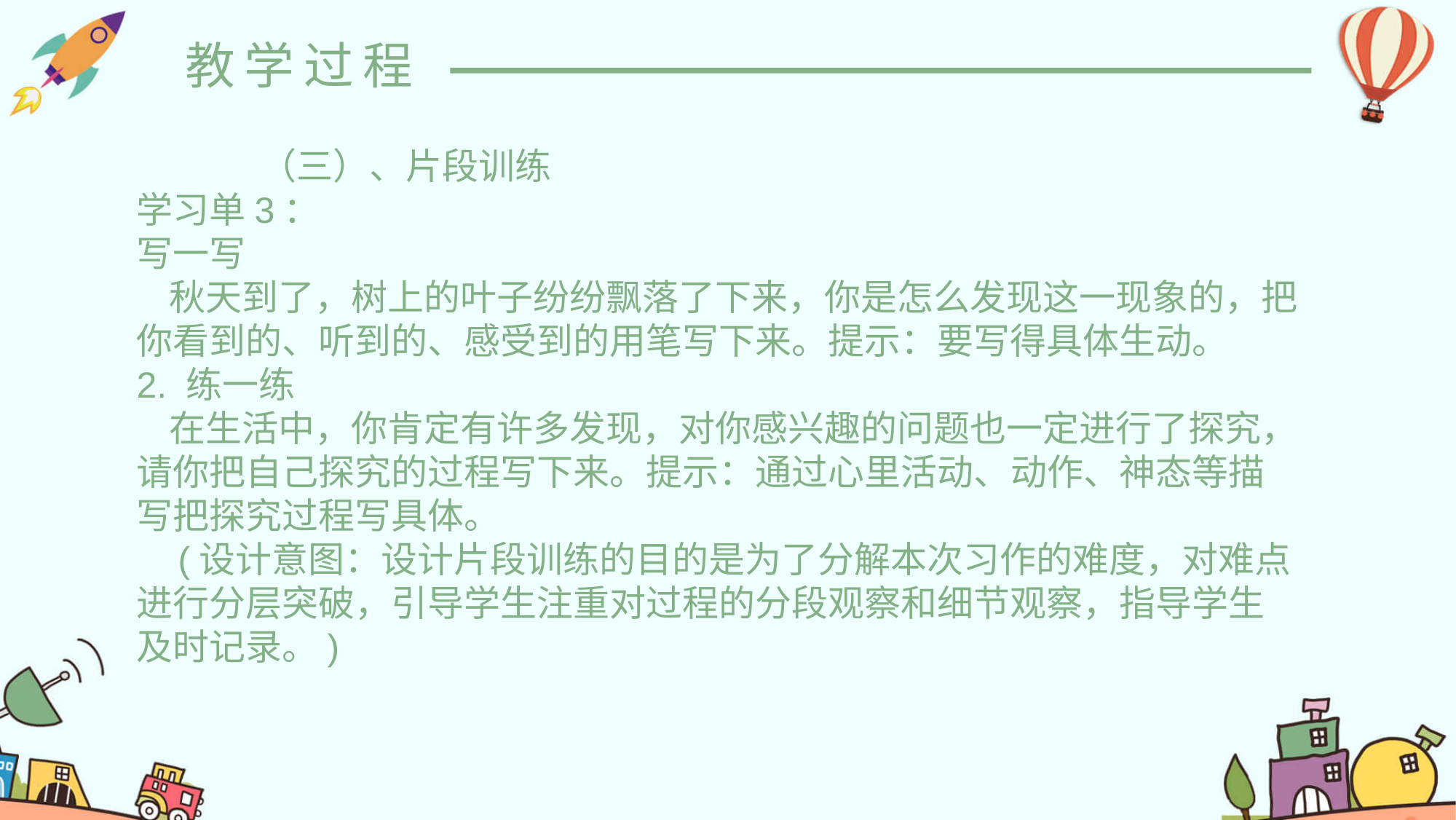

教学过程

              （三）、片段训练
学习单3：
写一写
    秋天到了，树上的叶子纷纷飘落了下来，你是怎么发现这一现象的，把你看到的、听到的、感受到的用笔写下来。提示：要写得具体生动。
2. 练一练
    在生活中，你肯定有许多发现，对你感兴趣的问题也一定进行了探究，请你把自己探究的过程写下来。提示：通过心里活动、动作、神态等描写把探究过程写具体。
    (设计意图：设计片段训练的目的是为了分解本次习作的难度，对难点进行分层突破，引导学生注重对过程的分段观察和细节观察，指导学生及时记录。)